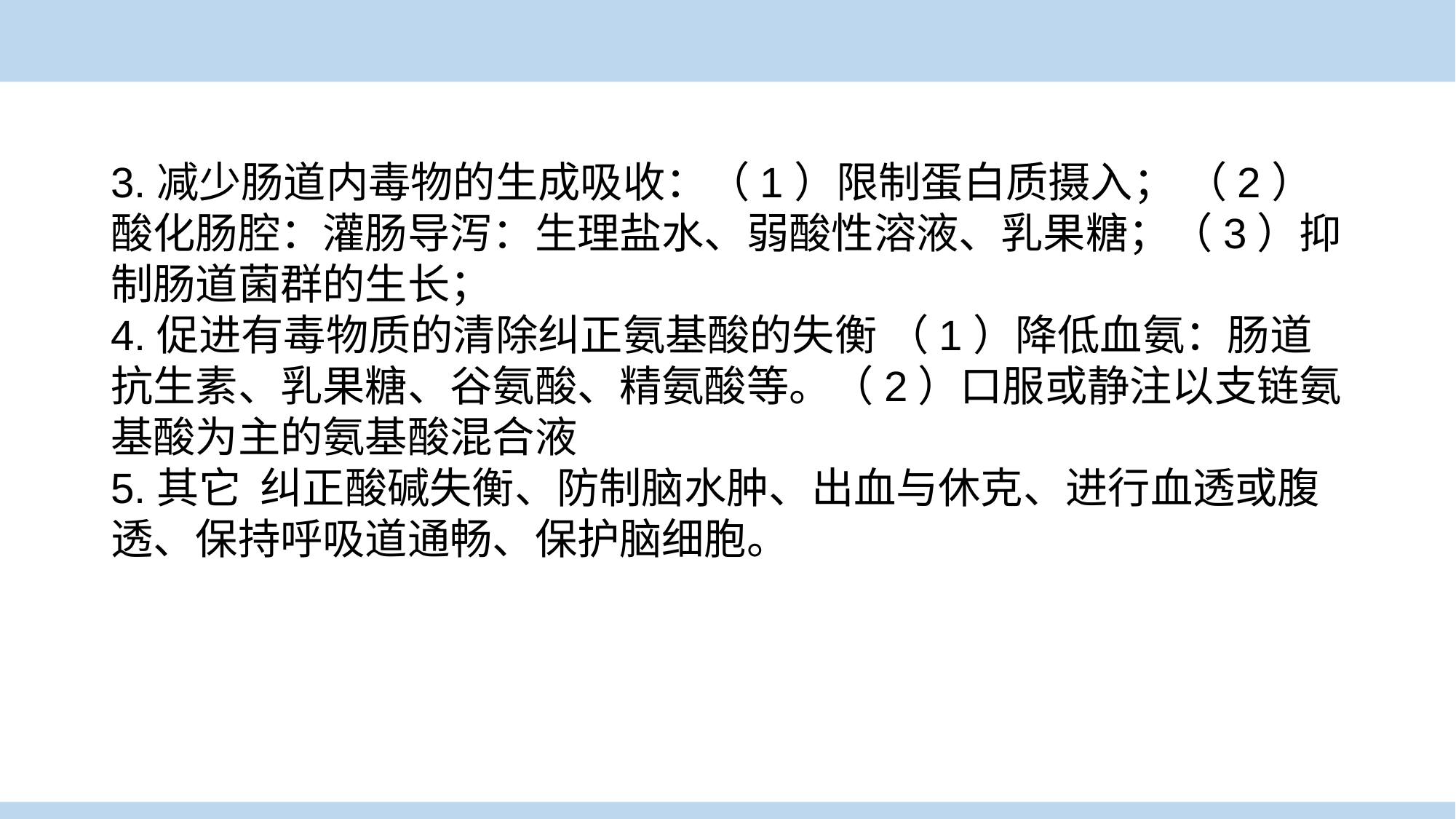

3.减少肠道内毒物的生成吸收：（1）限制蛋白质摄入； （2）酸化肠腔：灌肠导泻：生理盐水、弱酸性溶液、乳果糖；（3）抑制肠道菌群的生长；
4.促进有毒物质的清除纠正氨基酸的失衡 （1）降低血氨：肠道抗生素、乳果糖、谷氨酸、精氨酸等。（2）口服或静注以支链氨基酸为主的氨基酸混合液
5.其它  纠正酸碱失衡、防制脑水肿、出血与休克、进行血透或腹透、保持呼吸道通畅、保护脑细胞。